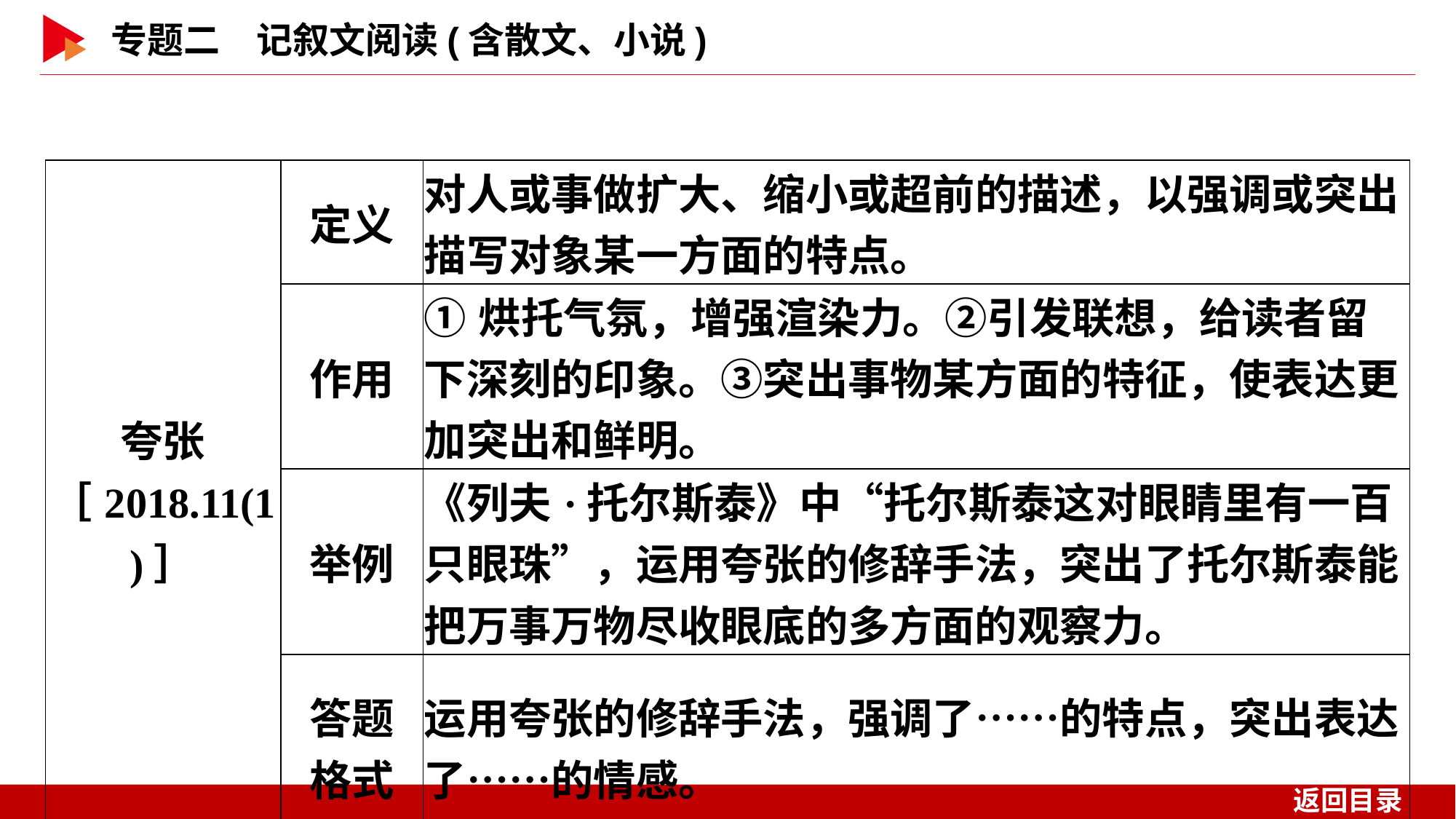

| 夸张 ［2018.11(1)］ | 定义 | 对人或事做扩大、缩小或超前的描述，以强调或突出描写对象某一方面的特点。 |
| --- | --- | --- |
|  | 作用 | ①烘托气氛，增强渲染力。②引发联想，给读者留下深刻的印象。③突出事物某方面的特征，使表达更加突出和鲜明。 |
|  | 举例 | 《列夫·托尔斯泰》中“托尔斯泰这对眼睛里有一百只眼珠”，运用夸张的修辞手法，突出了托尔斯泰能把万事万物尽收眼底的多方面的观察力。 |
|  | 答题 格式 | 运用夸张的修辞手法，强调了……的特点，突出表达了……的情感。 |